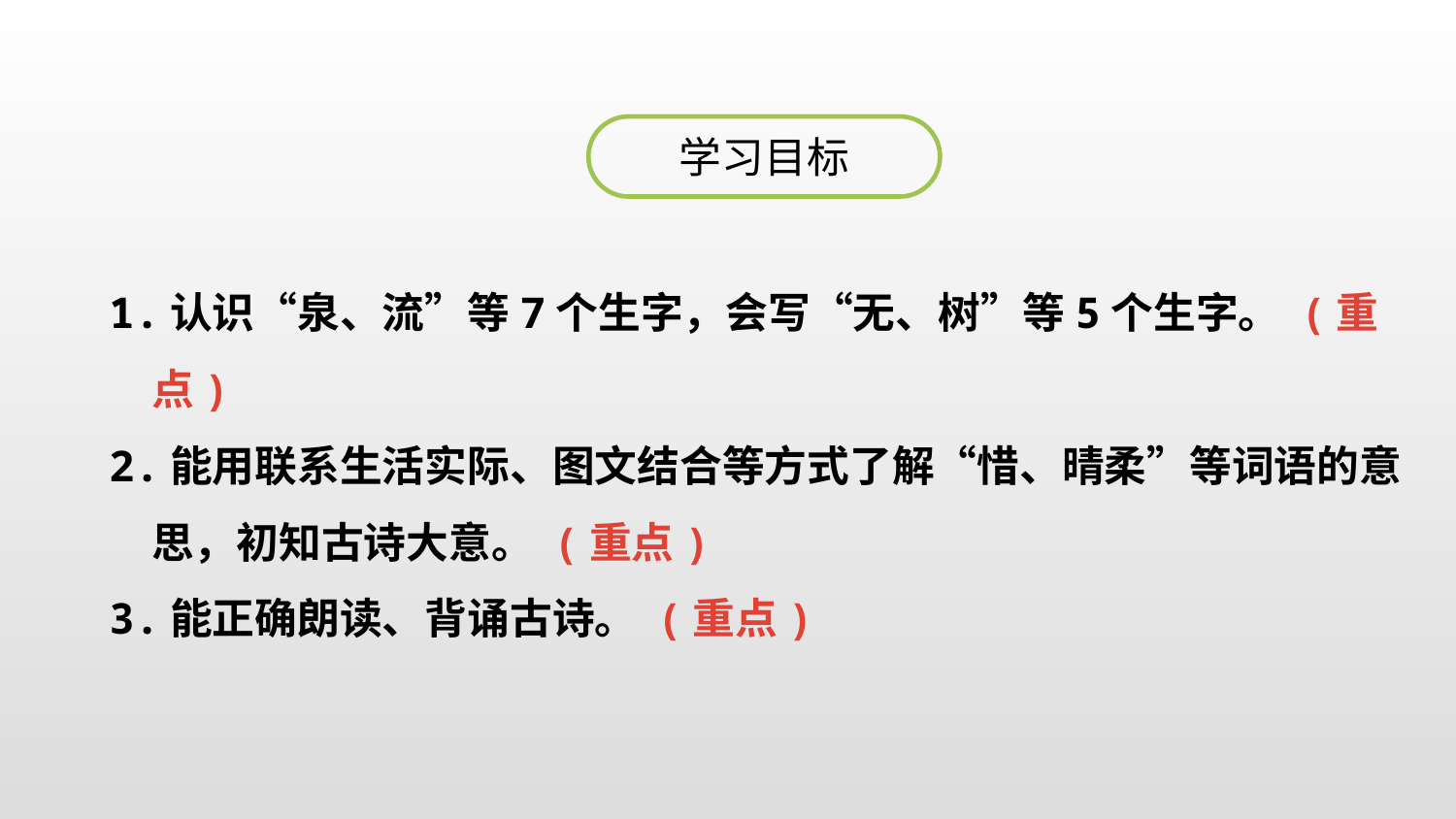

学习目标
1.认识“泉、流”等7个生字，会写“无、树”等5个生字。 (重点)
2.能用联系生活实际、图文结合等方式了解“惜、晴柔”等词语的意思，初知古诗大意。 (重点)
3.能正确朗读、背诵古诗。 (重点)